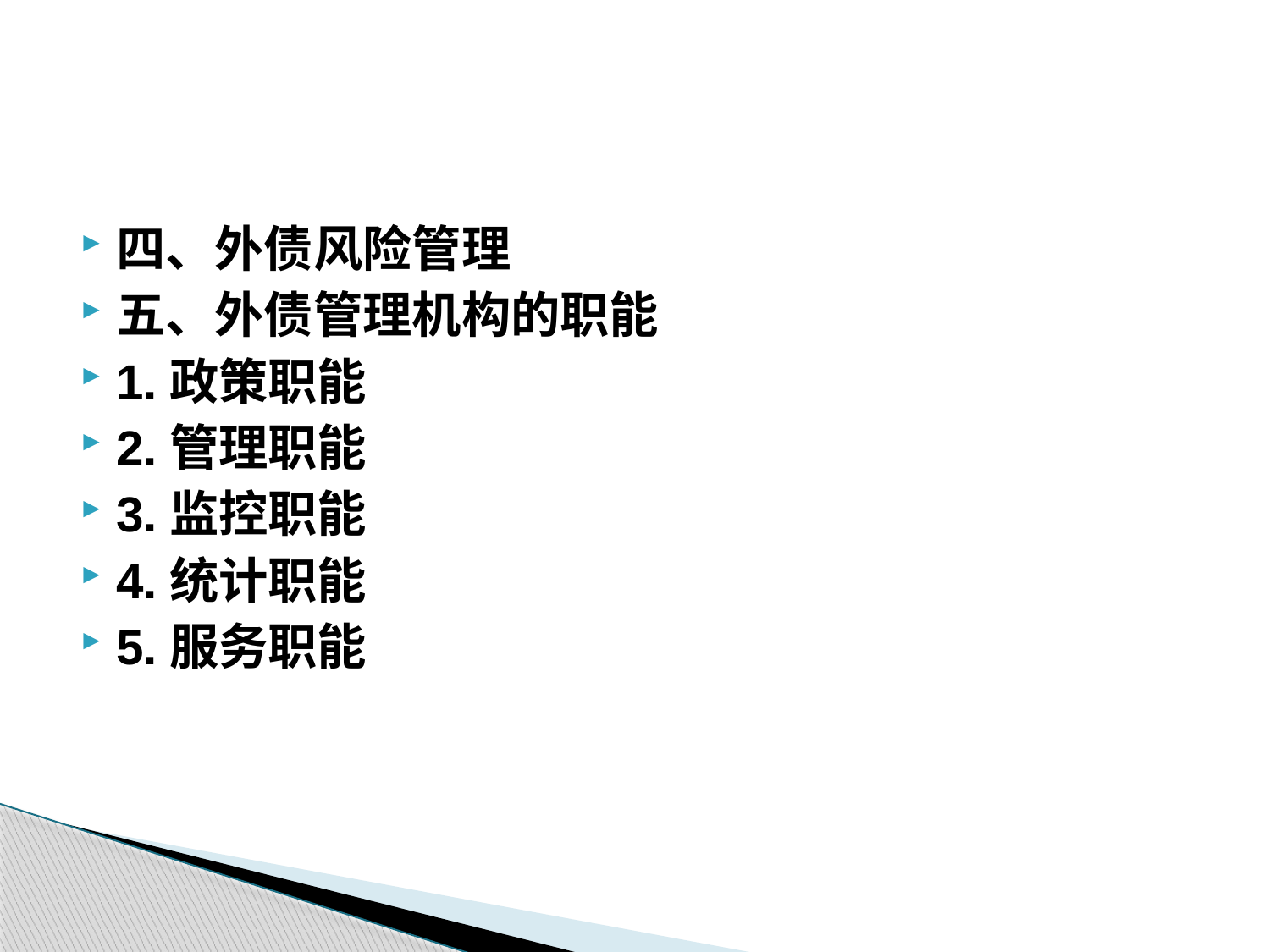

#
四、外债风险管理
五、外债管理机构的职能
1.政策职能
2.管理职能
3.监控职能
4.统计职能
5.服务职能